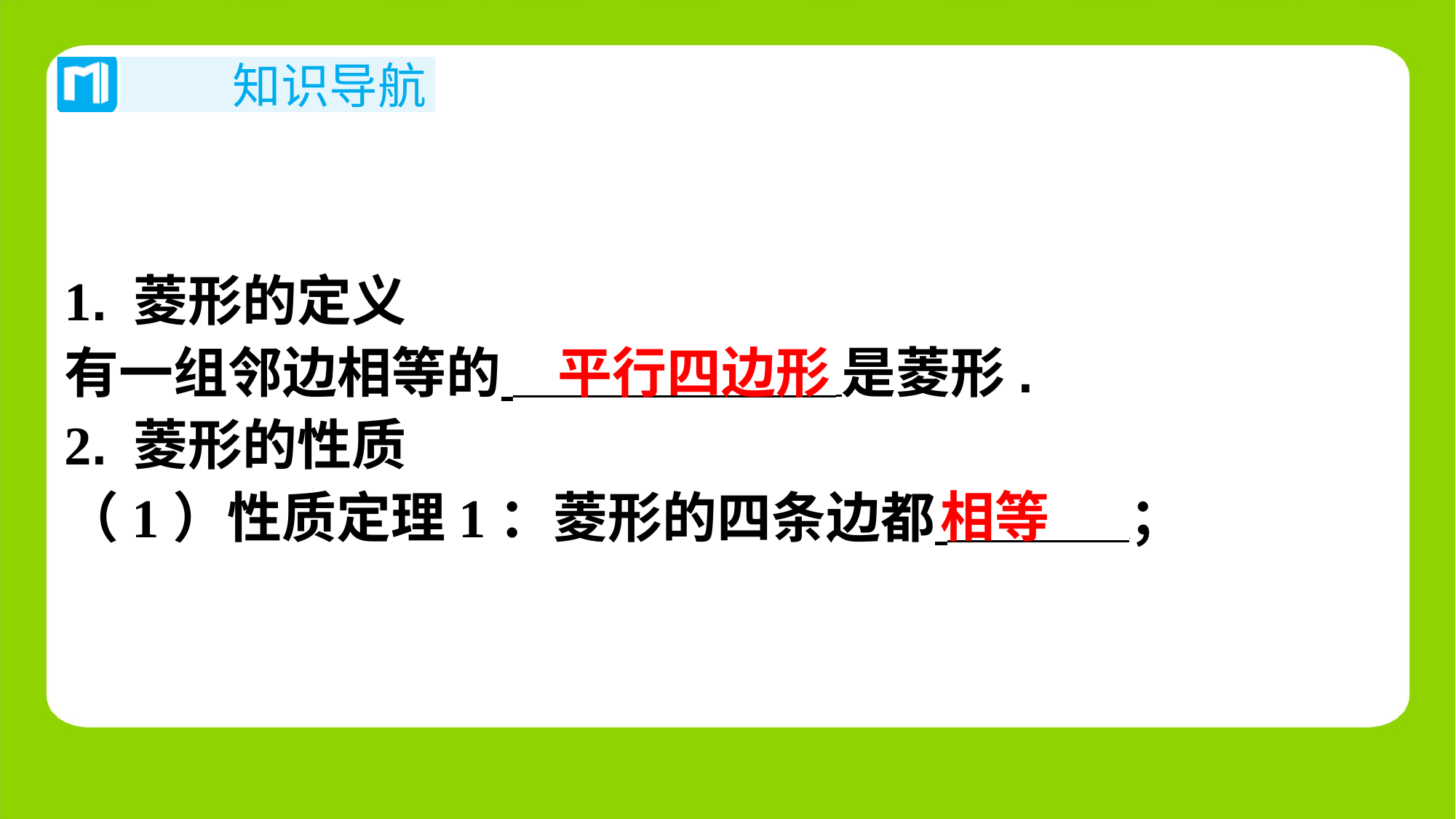

1. 菱形的定义
平行四边形
有一组邻边相等的                                                  是菱形.
2. 菱形的性质
相等
（1）性质定理1：菱形的四条边都                             ⁠；